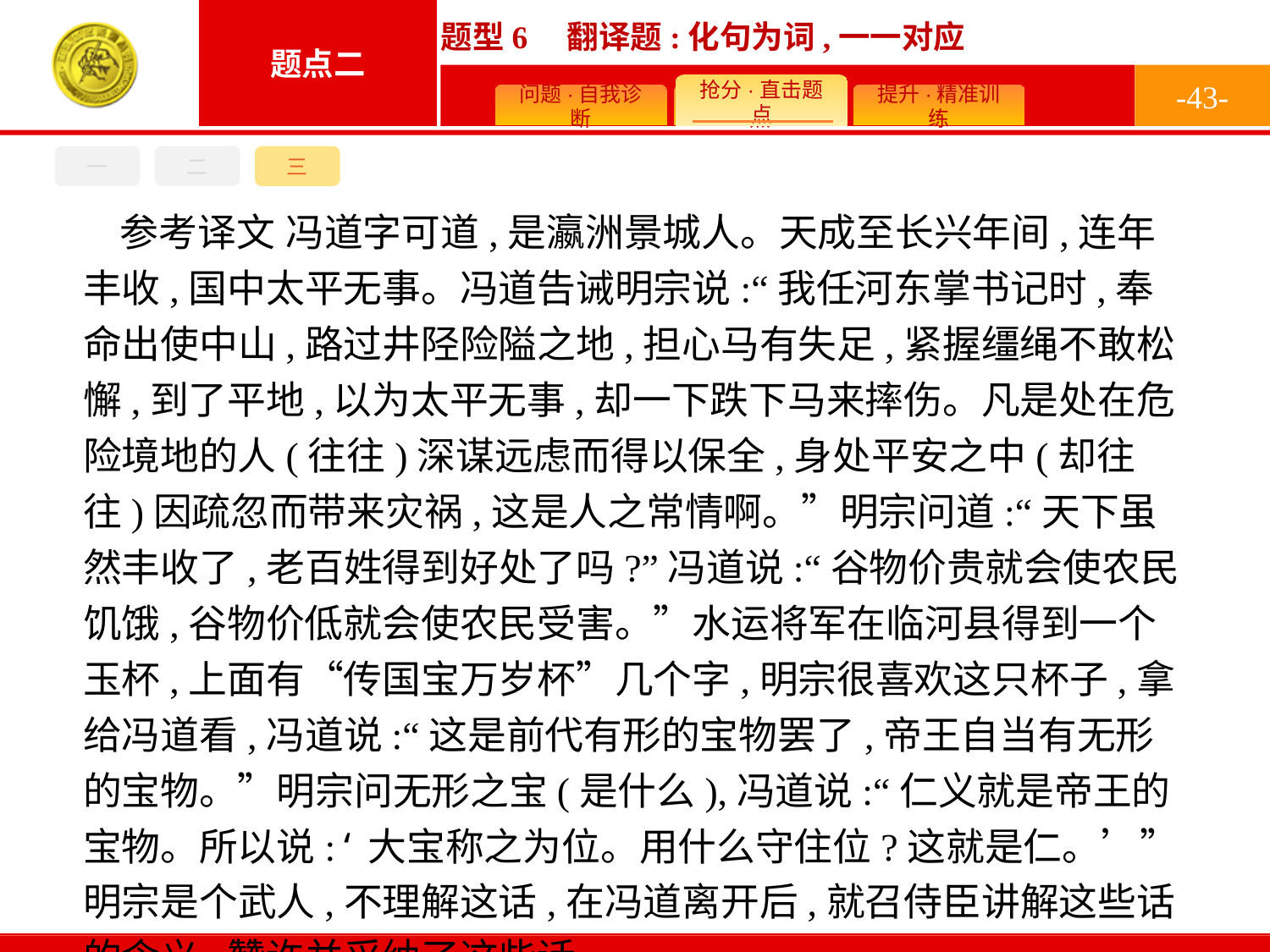

-43-
一
二
三
参考译文 冯道字可道,是瀛洲景城人。天成至长兴年间,连年丰收,国中太平无事。冯道告诫明宗说:“我任河东掌书记时,奉命出使中山,路过井陉险隘之地,担心马有失足,紧握缰绳不敢松懈,到了平地,以为太平无事,却一下跌下马来摔伤。凡是处在危险境地的人(往往)深谋远虑而得以保全,身处平安之中(却往往)因疏忽而带来灾祸,这是人之常情啊。”明宗问道:“天下虽然丰收了,老百姓得到好处了吗?”冯道说:“谷物价贵就会使农民饥饿,谷物价低就会使农民受害。”水运将军在临河县得到一个玉杯,上面有“传国宝万岁杯”几个字,明宗很喜欢这只杯子,拿给冯道看,冯道说:“这是前代有形的宝物罢了,帝王自当有无形的宝物。”明宗问无形之宝(是什么),冯道说:“仁义就是帝王的宝物。所以说:‘大宝称之为位。用什么守住位?这就是仁。’”明宗是个武人,不理解这话,在冯道离开后,就召侍臣讲解这些话的含义,赞许并采纳了这些话。